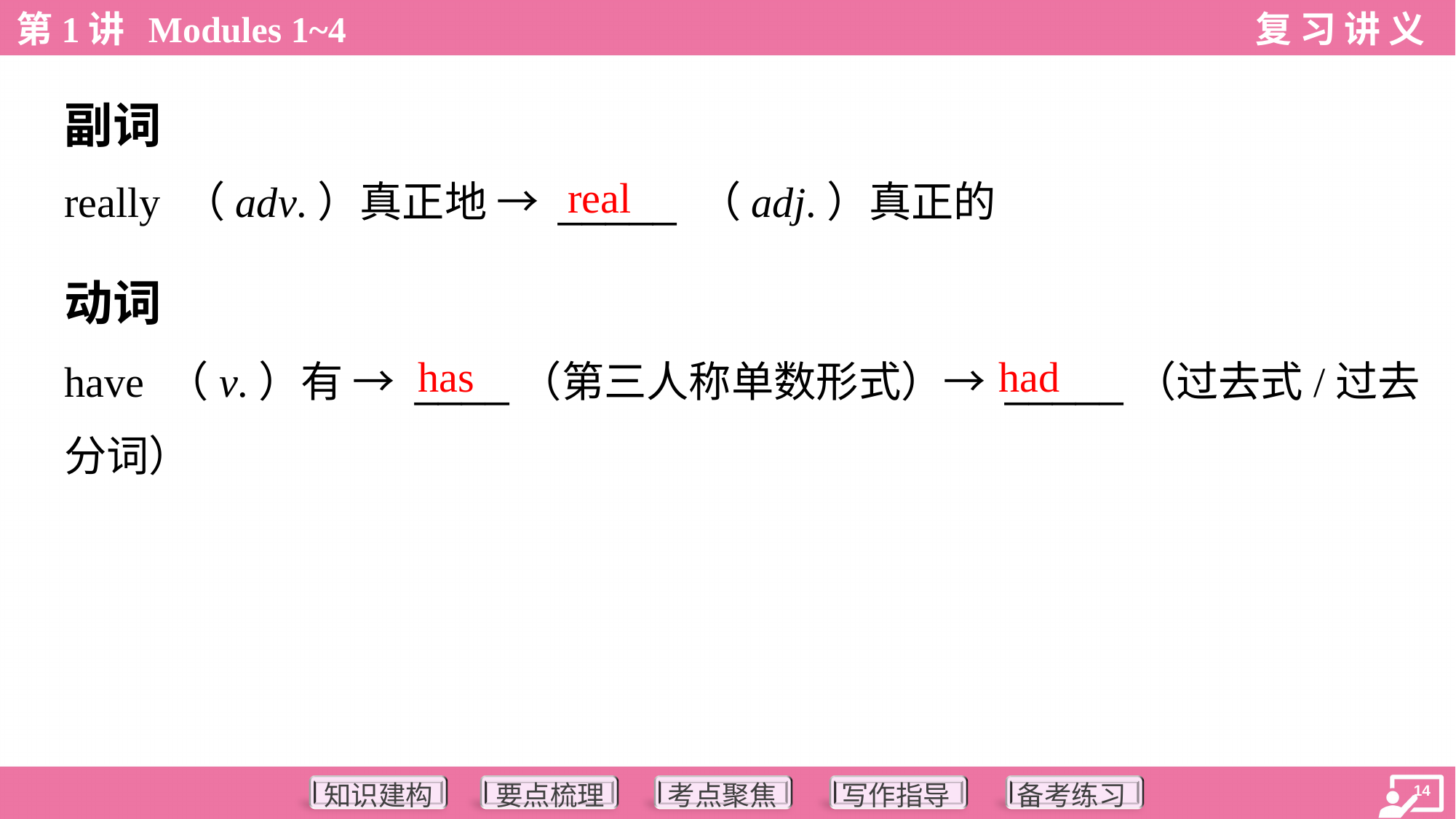

副词
real
really （adv.）真正地 → _____ （adj.）真正的
动词
has
had
have （v.）有 → ____（第三人称单数形式）→ _____（过去式/过去
分词）